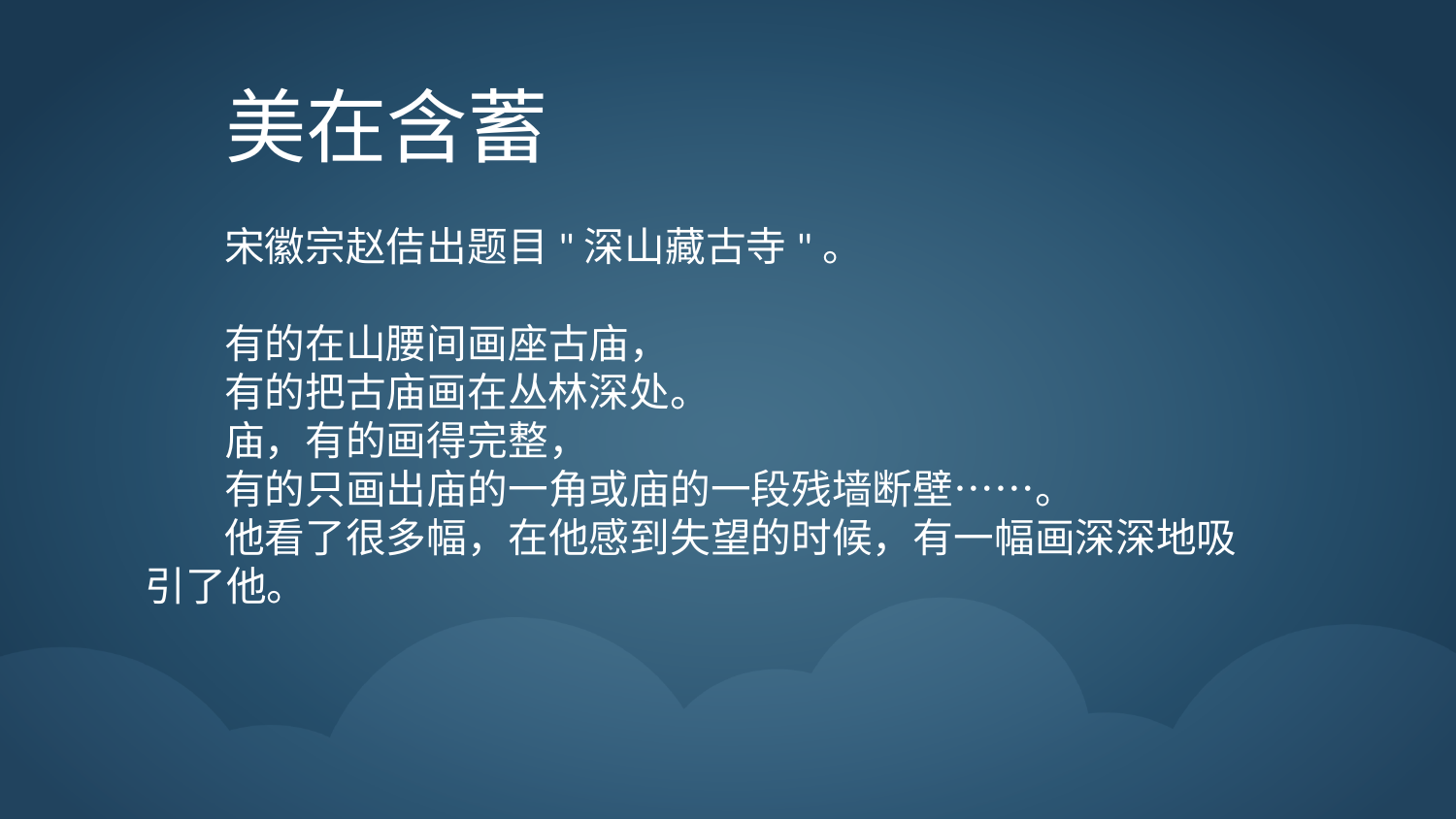

美在含蓄

   宋徽宗赵佶出题目"深山藏古寺"。

   有的在山腰间画座古庙，
   有的把古庙画在丛林深处。
   庙，有的画得完整，
   有的只画出庙的一角或庙的一段残墙断壁……。
   他看了很多幅，在他感到失望的时候，有一幅画深深地吸引了他。